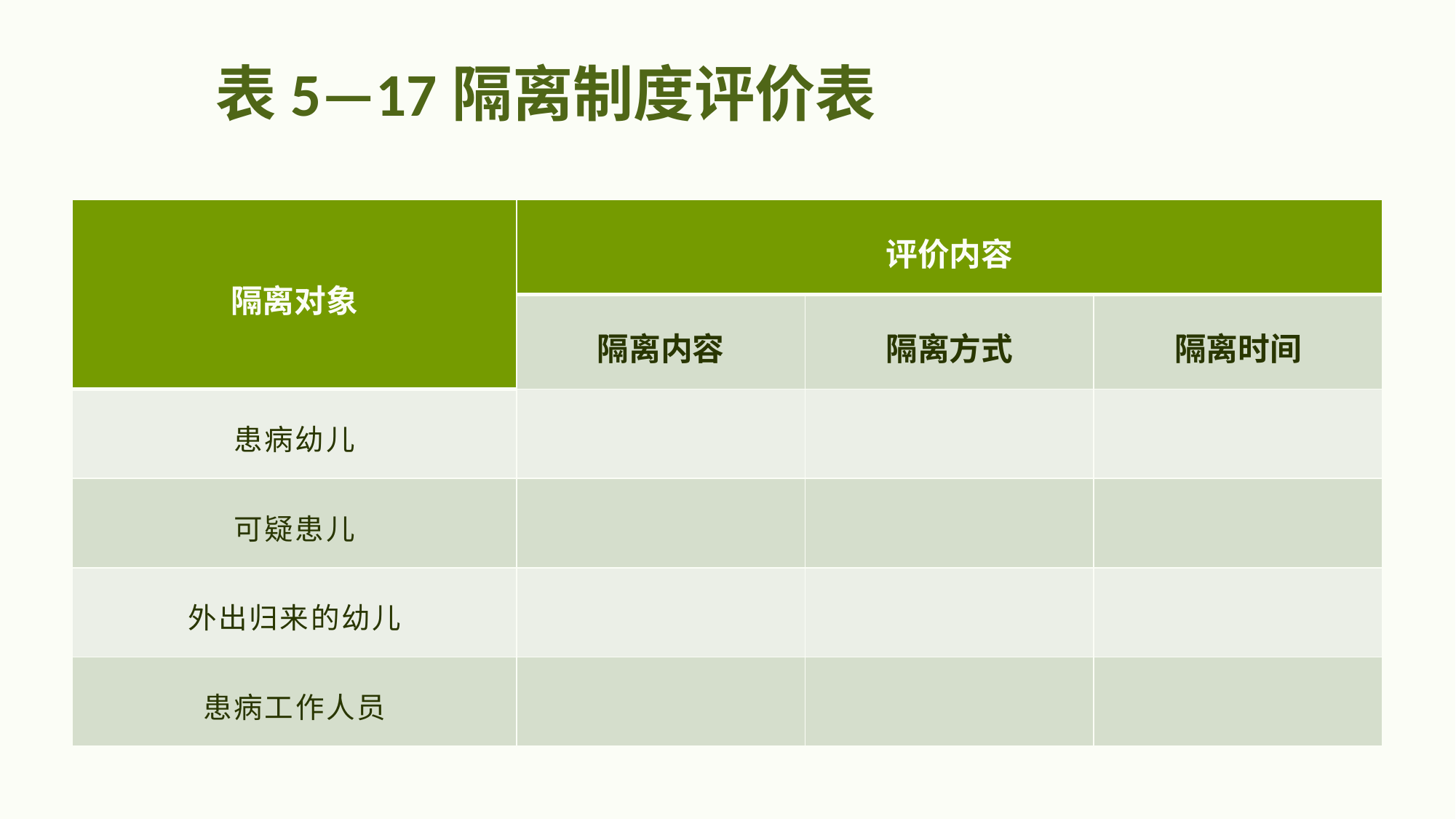

# 表5—17隔离制度评价表
| 隔离对象 | 评价内容 |  |  |
| --- | --- | --- | --- |
|  | 隔离内容 | 隔离方式 | 隔离时间 |
| 患病幼儿 |  |  |  |
| 可疑患儿 |  |  |  |
| 外出归来的幼儿 |  |  |  |
| 患病工作人员 |  |  |  |